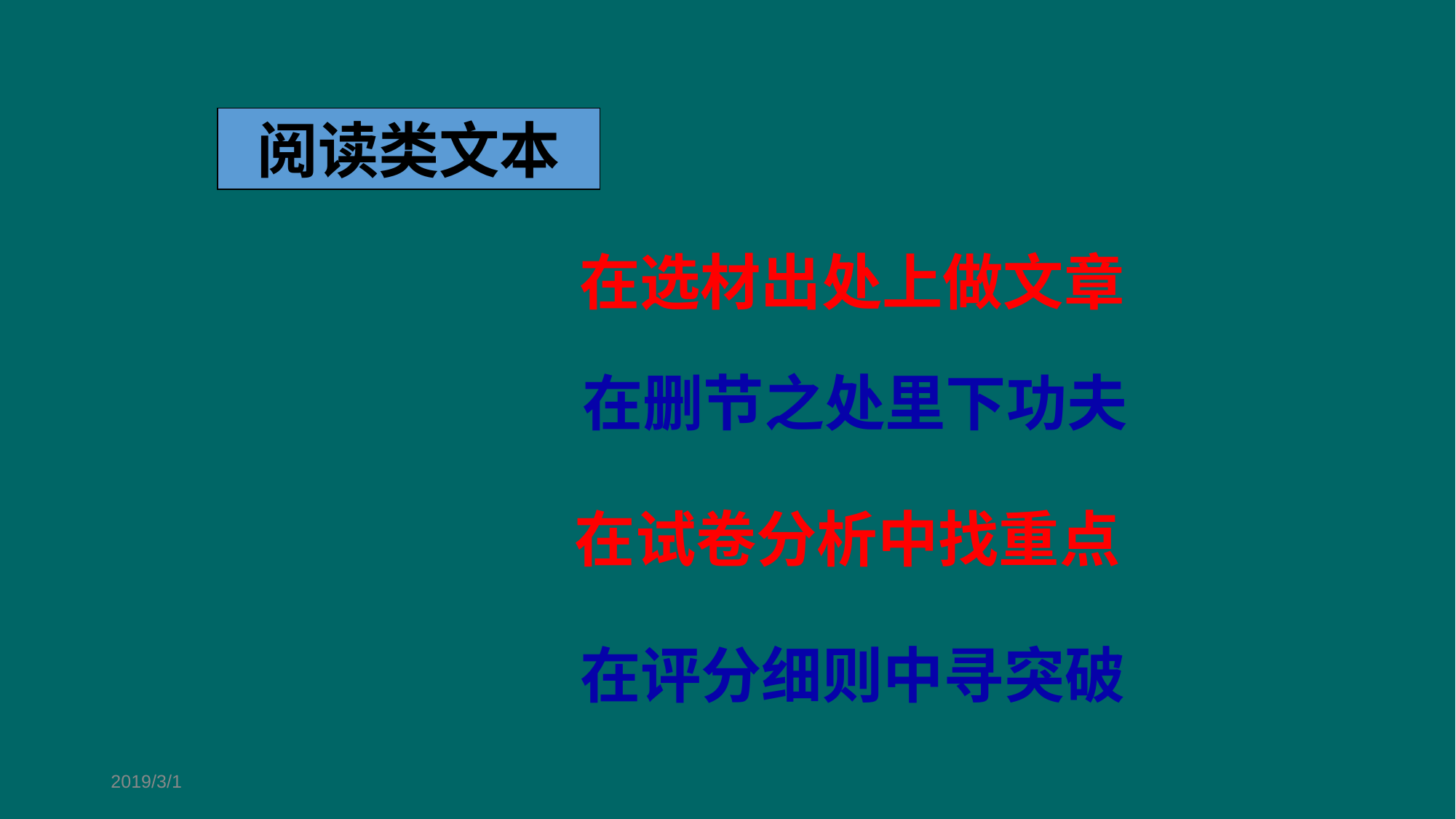

阅读类文本
在选材出处上做文章
在删节之处里下功夫
在试卷分析中找重点
在评分细则中寻突破
2019/3/1